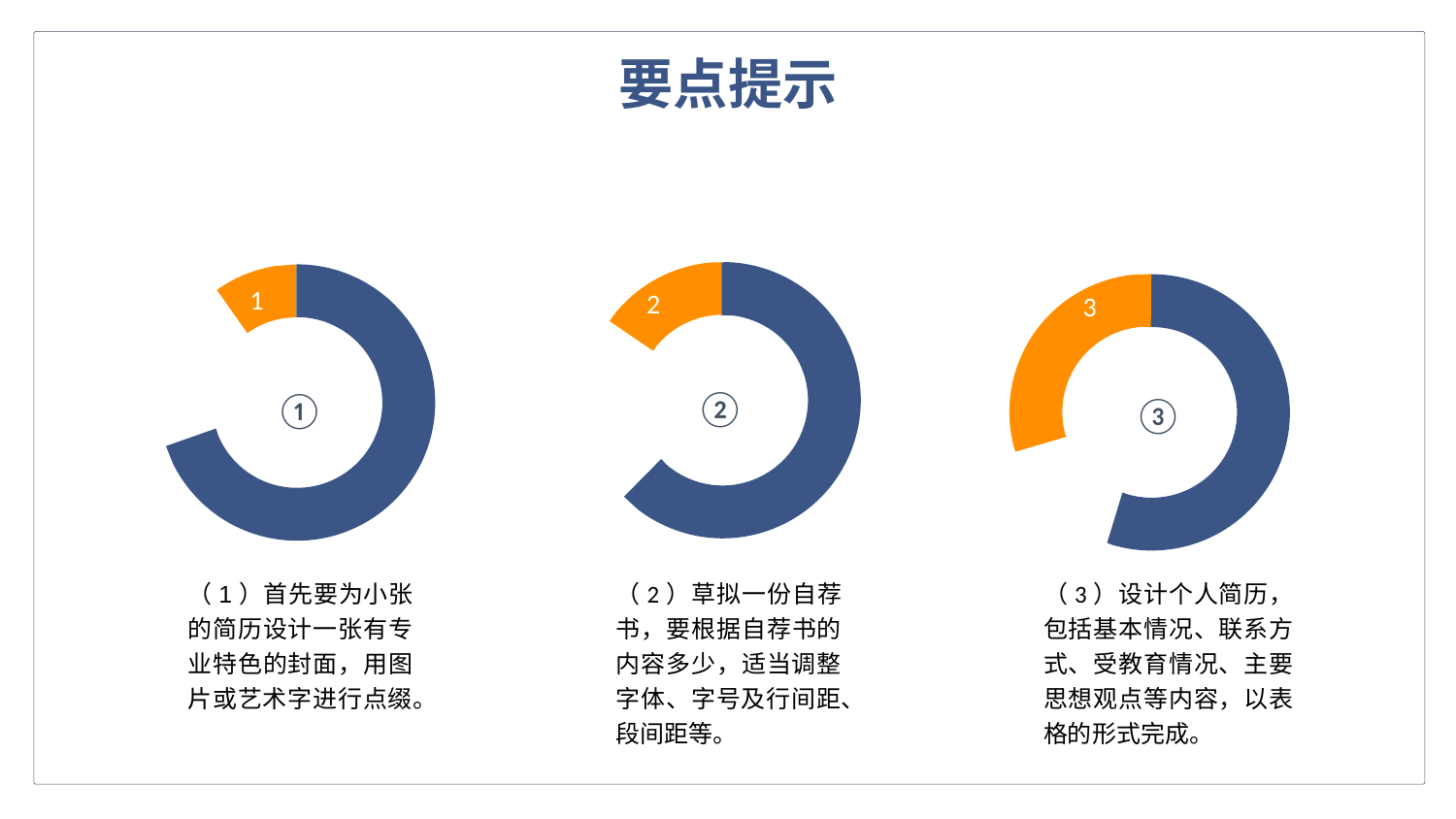

要点提示

1
2
3

（1）首先要为小张的简历设计一张有专业特色的封面，用图片或艺术字进行点缀。
（2）草拟一份自荐书，要根据自荐书的内容多少，适当调整字体、字号及行间距、段间距等。
（3）设计个人简历，包括基本情况、联系方式、受教育情况、主要思想观点等内容，以表格的形式完成。
②
①
③